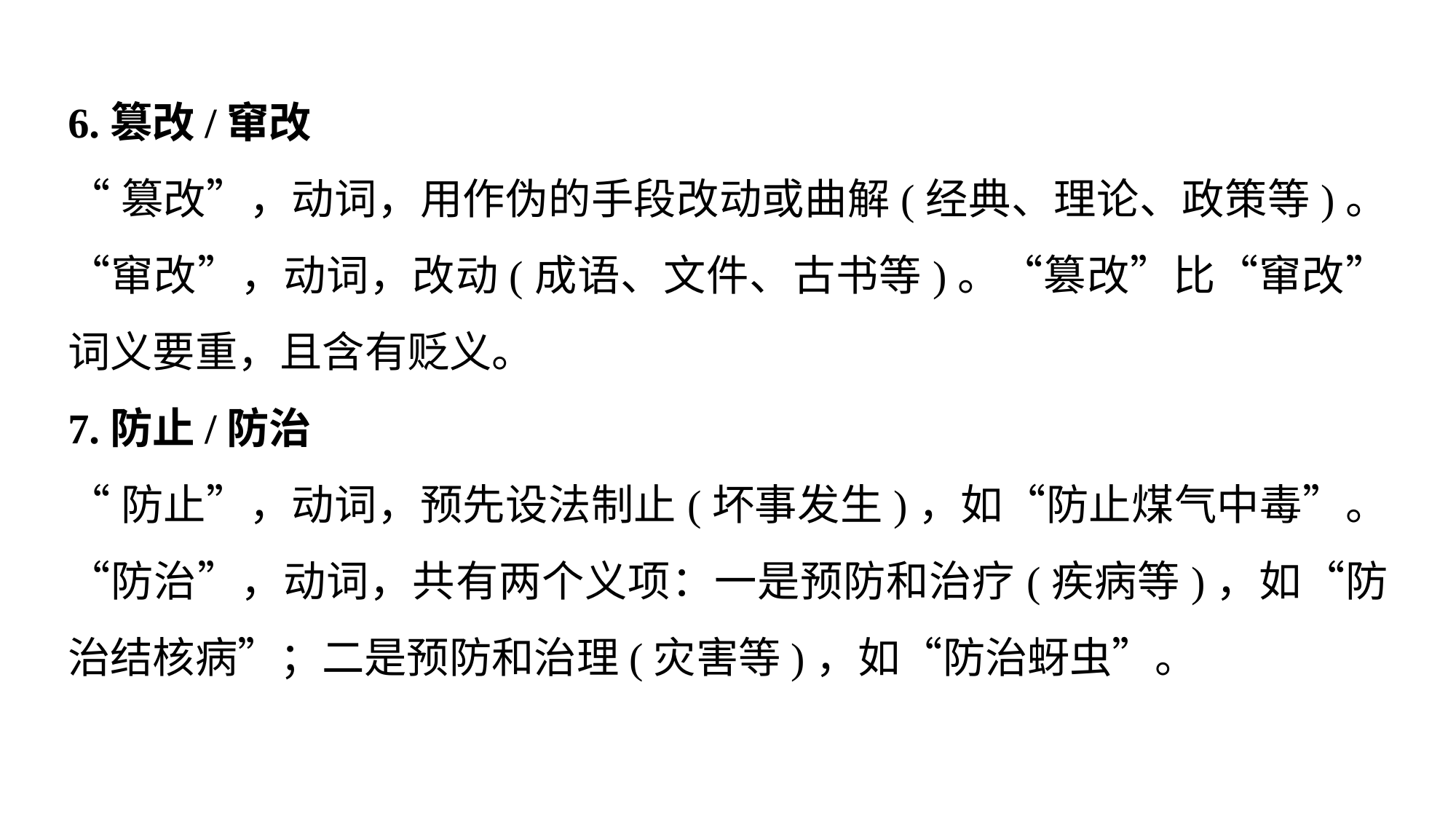

6.篡改/窜改
“篡改”，动词，用作伪的手段改动或曲解(经典、理论、政策等)。“窜改”，动词，改动(成语、文件、古书等)。“篡改”比“窜改”词义要重，且含有贬义。
7.防止/防治
“防止”，动词，预先设法制止(坏事发生)，如“防止煤气中毒”。“防治”，动词，共有两个义项：一是预防和治疗(疾病等)，如“防治结核病”；二是预防和治理(灾害等)，如“防治蚜虫”。